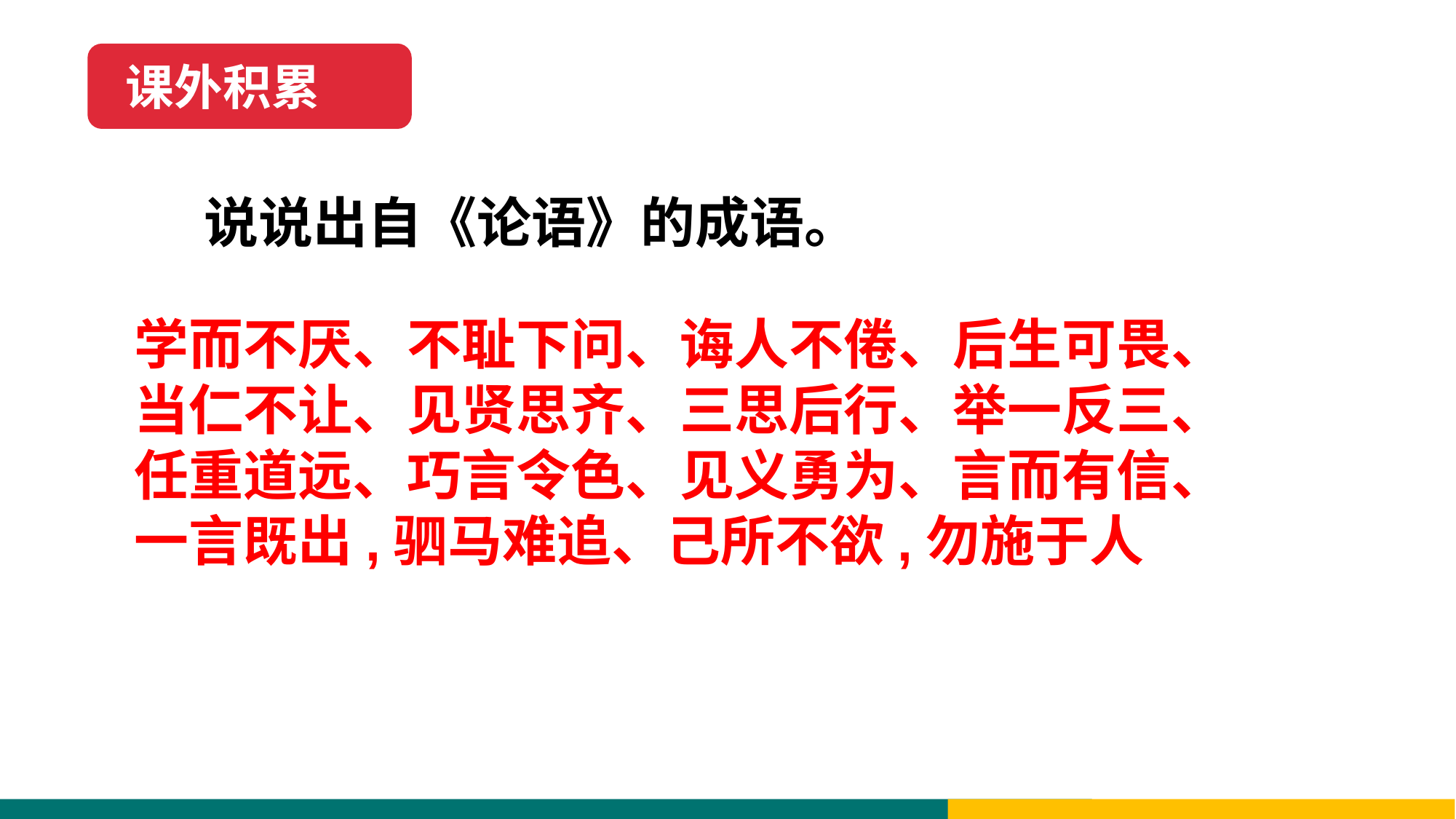

课外积累
说说出自《论语》的成语。
学而不厌、不耻下问、诲人不倦、后生可畏、当仁不让、见贤思齐、三思后行、举一反三、任重道远、巧言令色、见义勇为、言而有信、一言既出,驷马难追、己所不欲,勿施于人